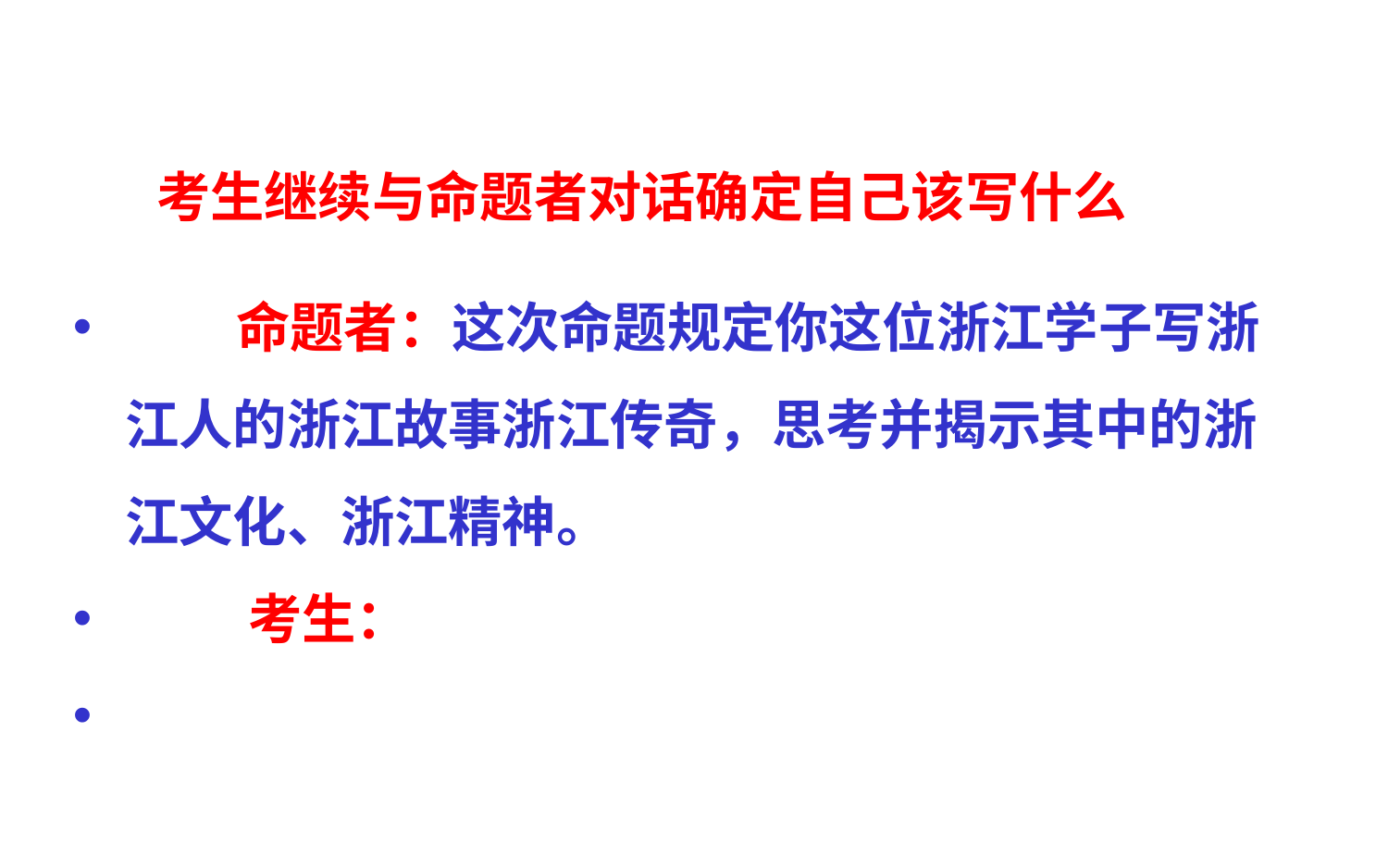

# 考生继续与命题者对话确定自己该写什么
        命题者：这次命题规定你这位浙江学子写浙江人的浙江故事浙江传奇，思考并揭示其中的浙江文化、浙江精神。
         考生：